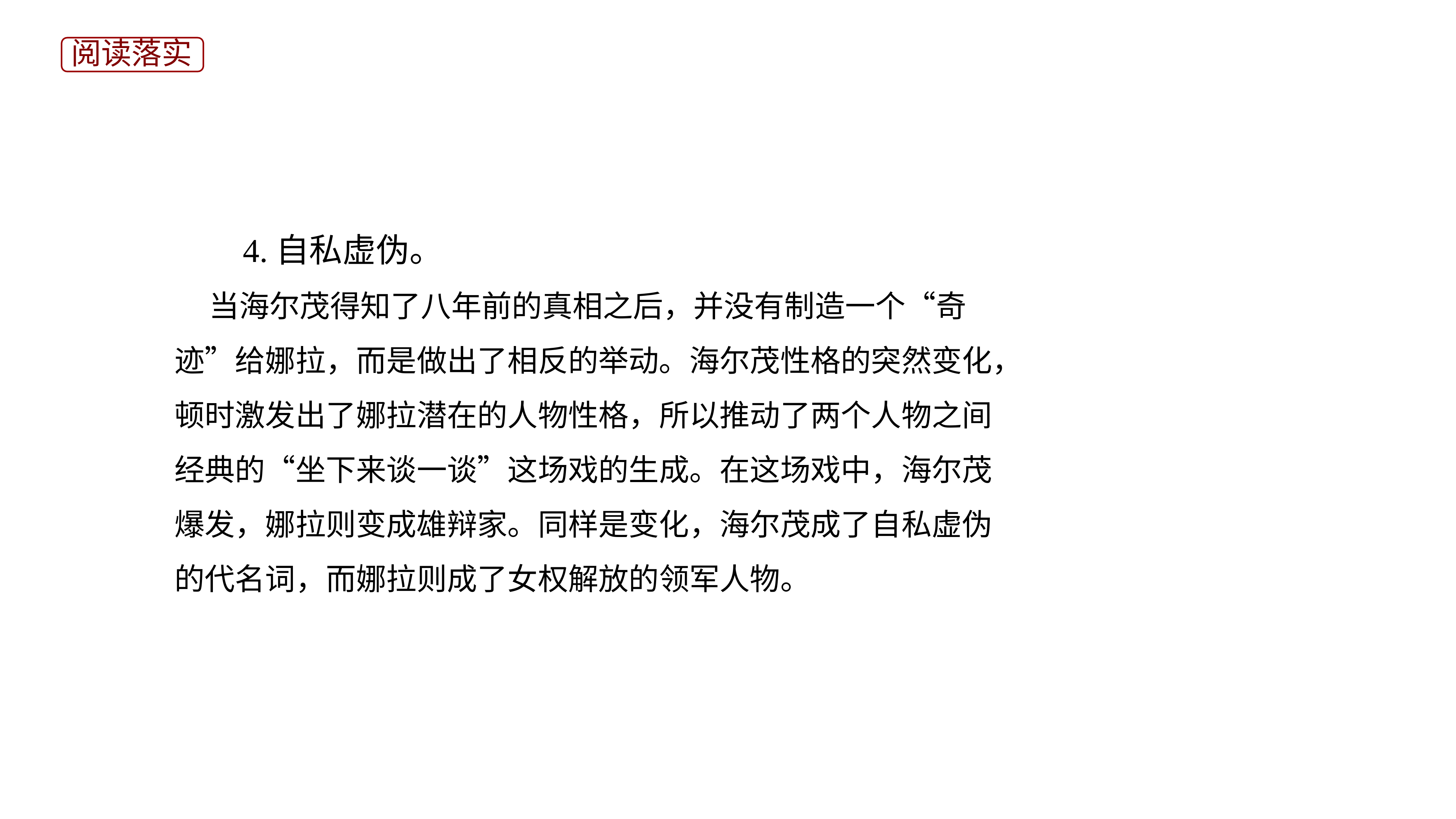

阅读落实

01
    4.自私虚伪。
    当海尔茂得知了八年前的真相之后，并没有制造一个“奇迹”给娜拉，而是做出了相反的举动。海尔茂性格的突然变化，顿时激发出了娜拉潜在的人物性格，所以推动了两个人物之间经典的“坐下来谈一谈”这场戏的生成。在这场戏中，海尔茂爆发，娜拉则变成雄辩家。同样是变化，海尔茂成了自私虚伪的代名词，而娜拉则成了女权解放的领军人物。